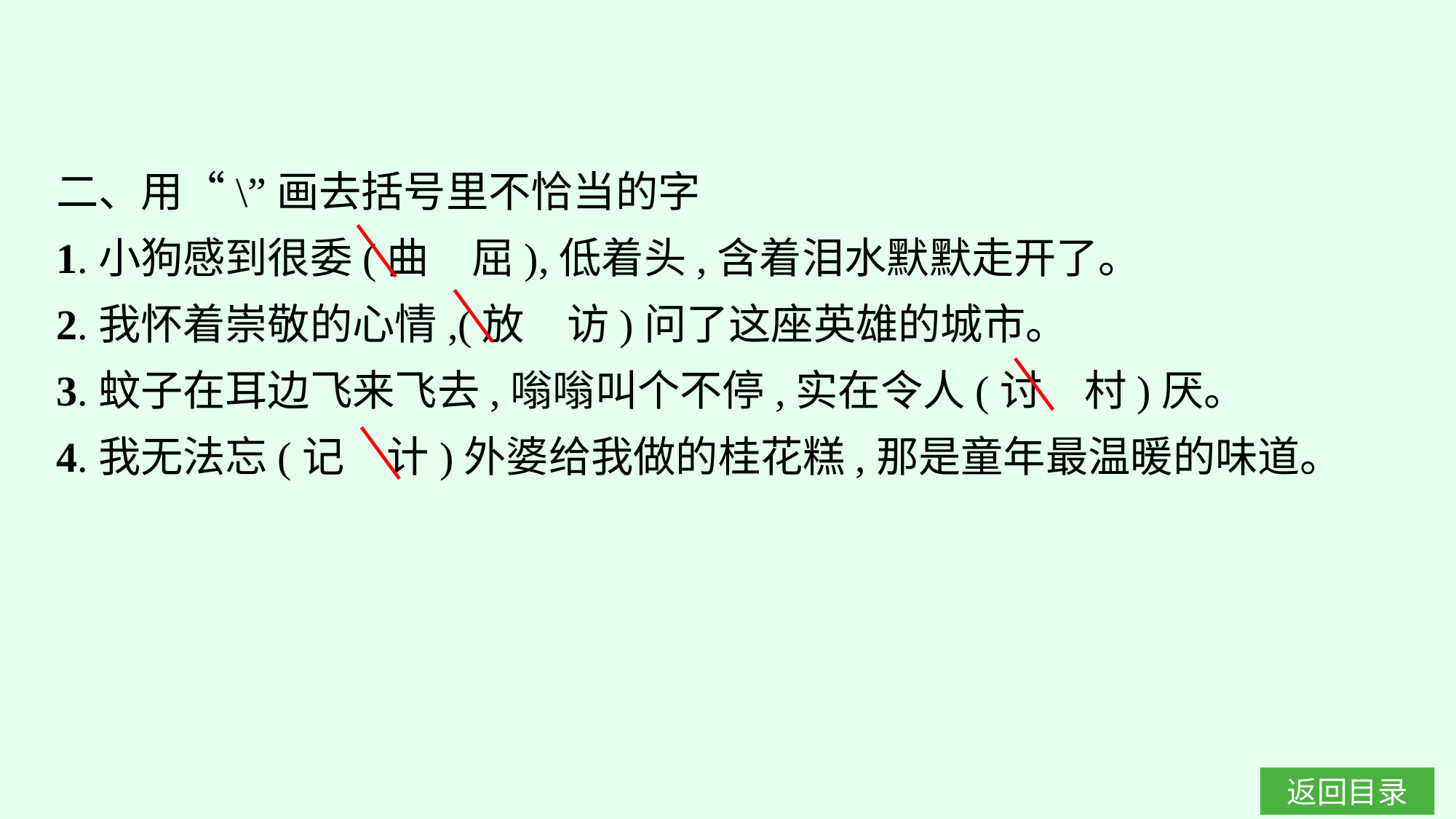

二、用“\”画去括号里不恰当的字
1.小狗感到很委(曲　屈),低着头,含着泪水默默走开了。
2.我怀着崇敬的心情,(放　访)问了这座英雄的城市。
3.蚊子在耳边飞来飞去,嗡嗡叫个不停,实在令人(讨　村)厌。
4.我无法忘(记　计)外婆给我做的桂花糕,那是童年最温暖的味道。